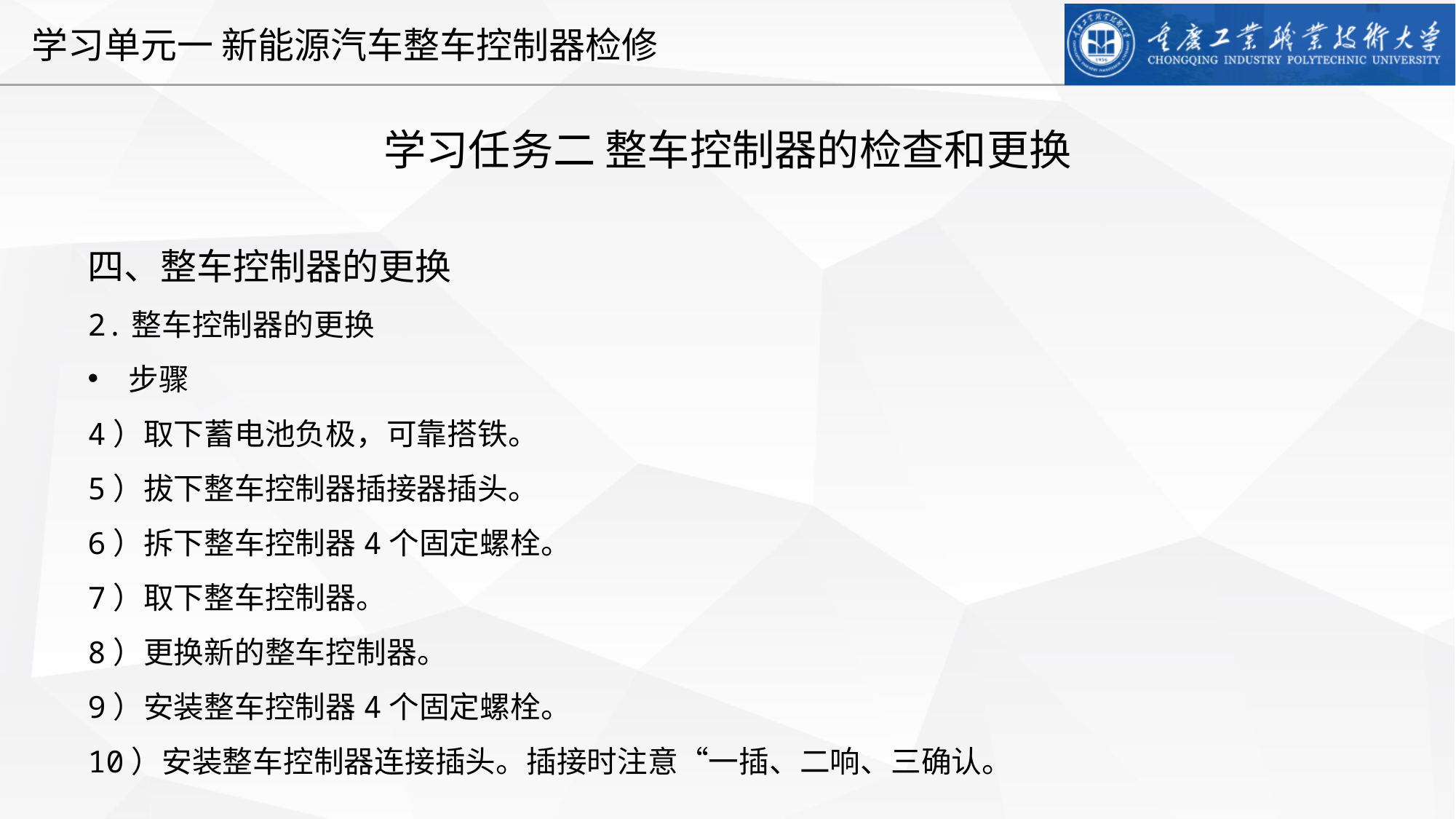

学习任务二 整车控制器的检查和更换
四、整车控制器的更换
2.整车控制器的更换
步骤
4）取下蓄电池负极，可靠搭铁。
5）拔下整车控制器插接器插头。
6）拆下整车控制器4个固定螺栓。
7）取下整车控制器。
8）更换新的整车控制器。
9）安装整车控制器4个固定螺栓。
10）安装整车控制器连接插头。插接时注意“一插、二响、三确认。